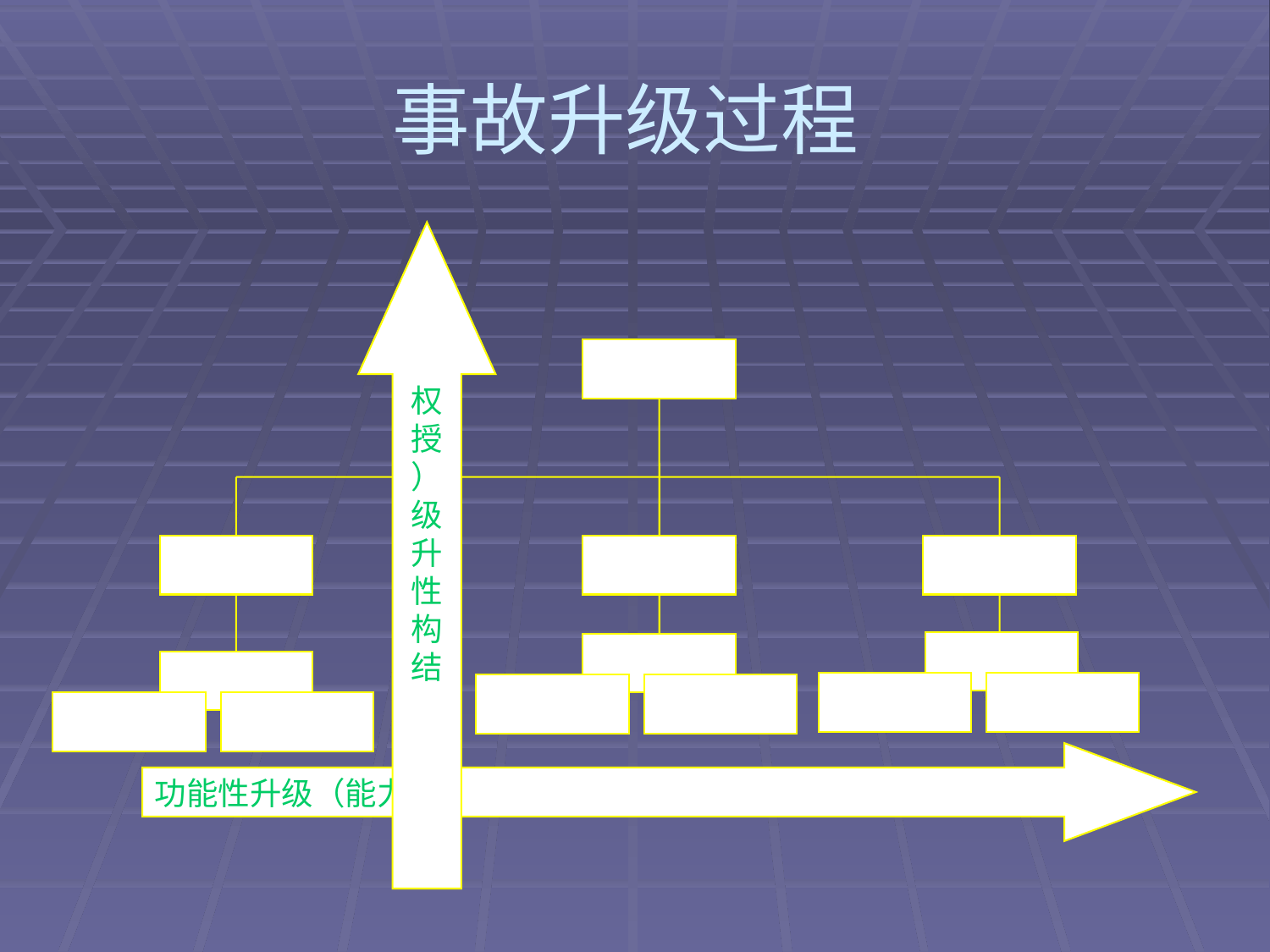

# 事故升级过程

权
授
）
级
升
性
构
结

功能性升级（能力）